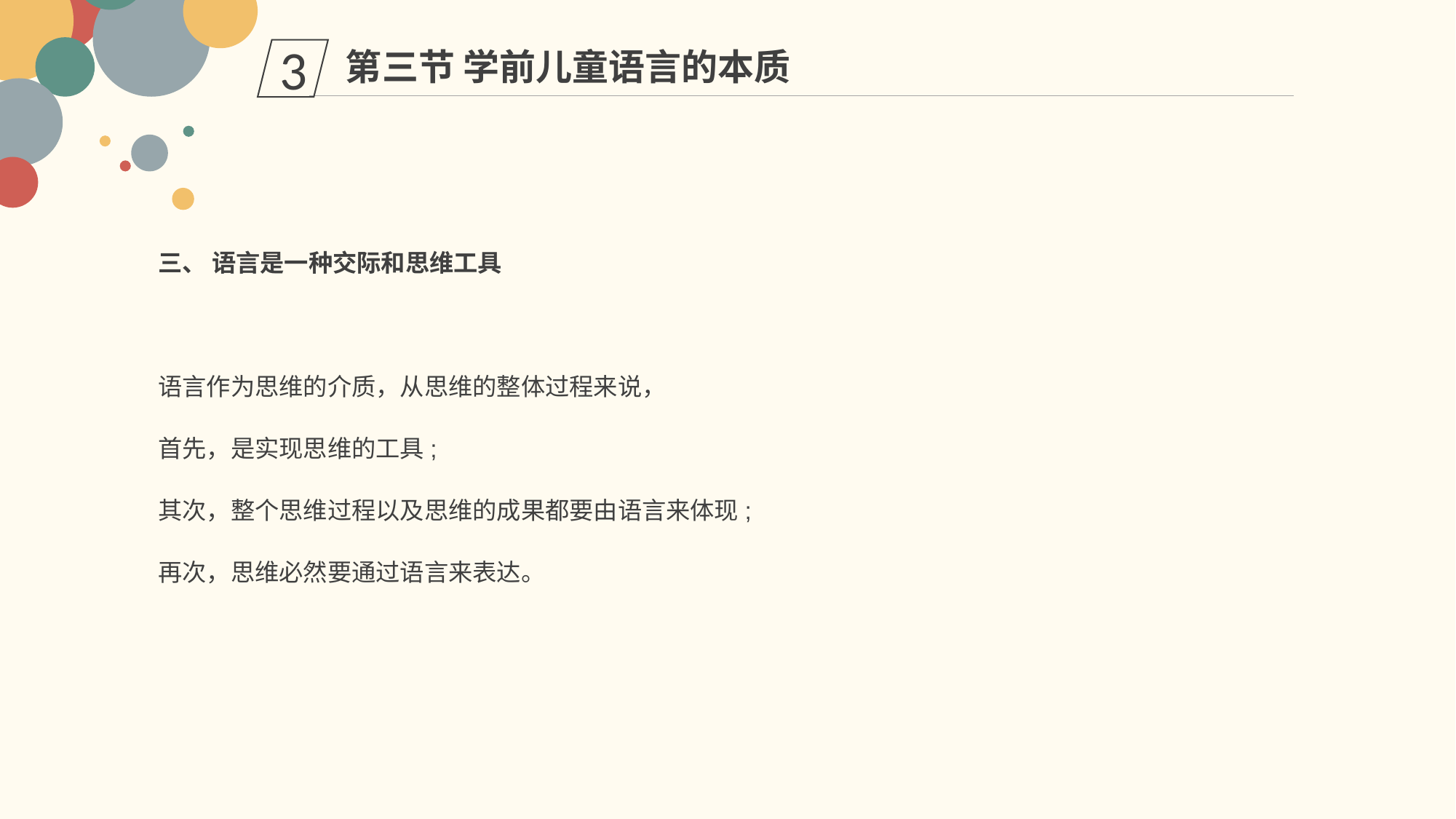

第三节 学前儿童语言的本质
3
三、 语言是一种交际和思维工具

语言作为思维的介质，从思维的整体过程来说，
首先，是实现思维的工具;
其次，整个思维过程以及思维的成果都要由语言来体现;
再次，思维必然要通过语言来表达。